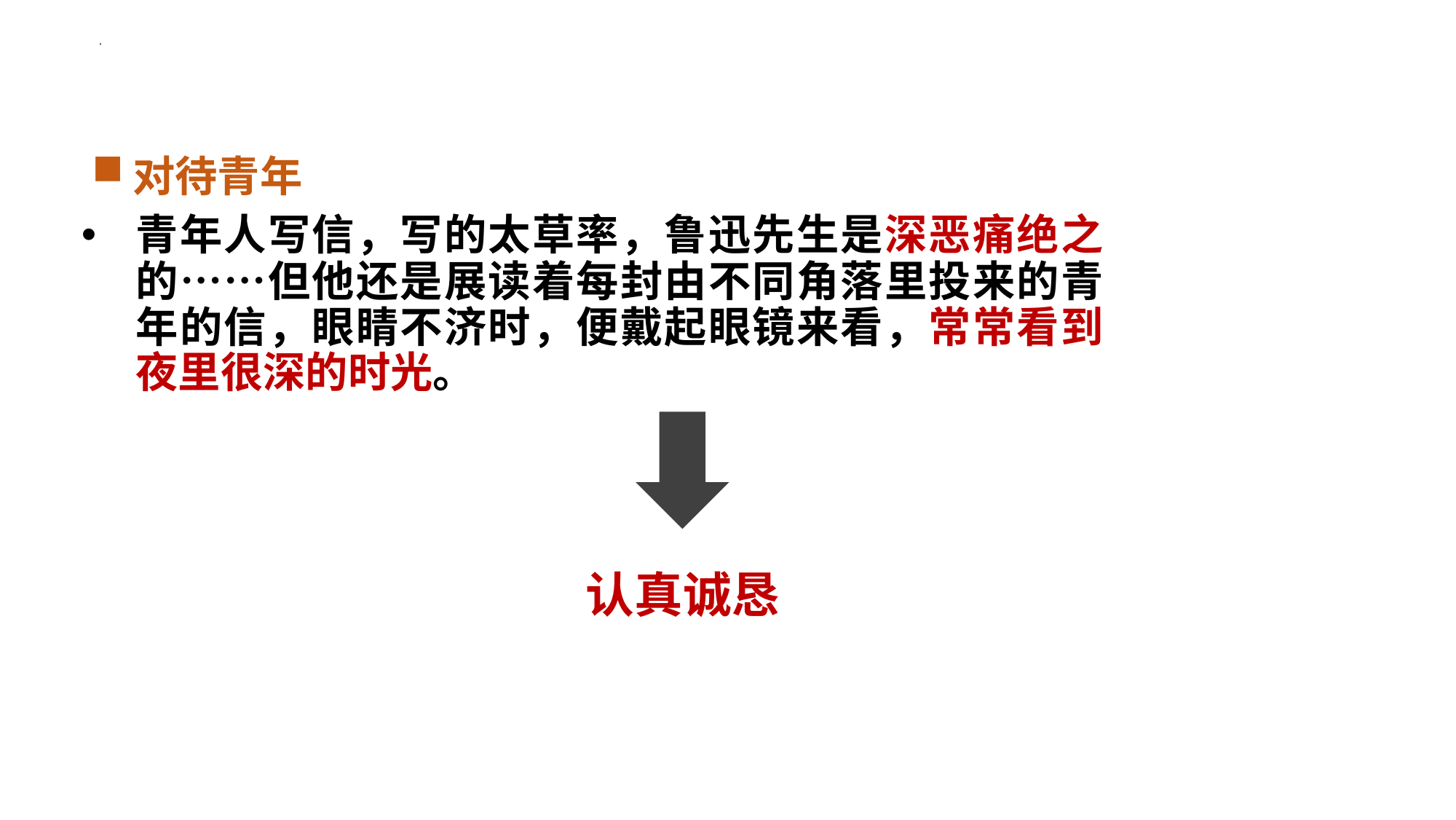

对待青年
青年人写信，写的太草率，鲁迅先生是深恶痛绝之的……但他还是展读着每封由不同角落里投来的青年的信，眼睛不济时，便戴起眼镜来看，常常看到夜里很深的时光。

认真诚恳